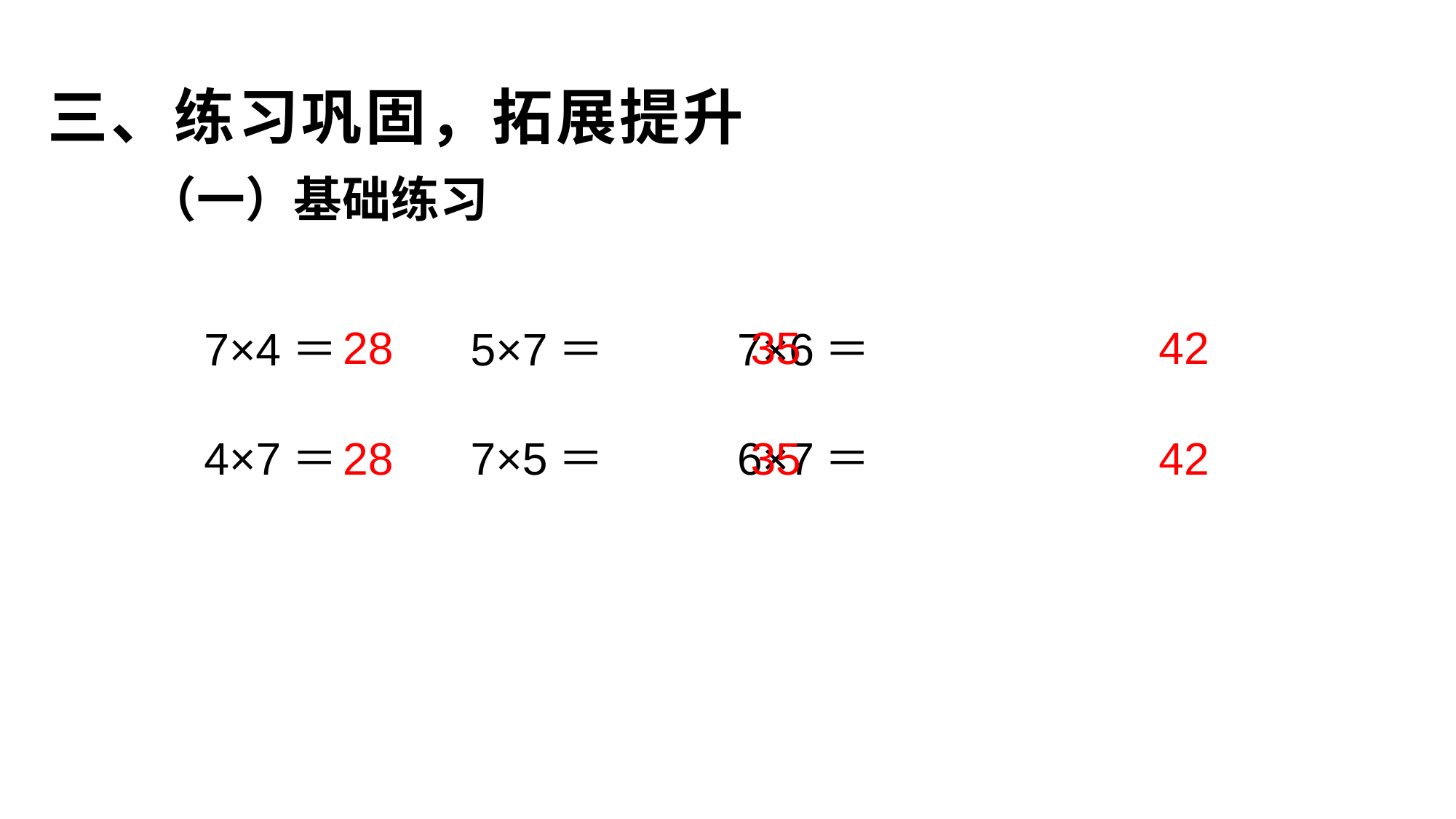

# 三、练习巩固，拓展提升
（一）基础练习
28
35
42
7×4＝            5×7＝            7×6＝

4×7＝            7×5＝            6×7＝
28
35
42